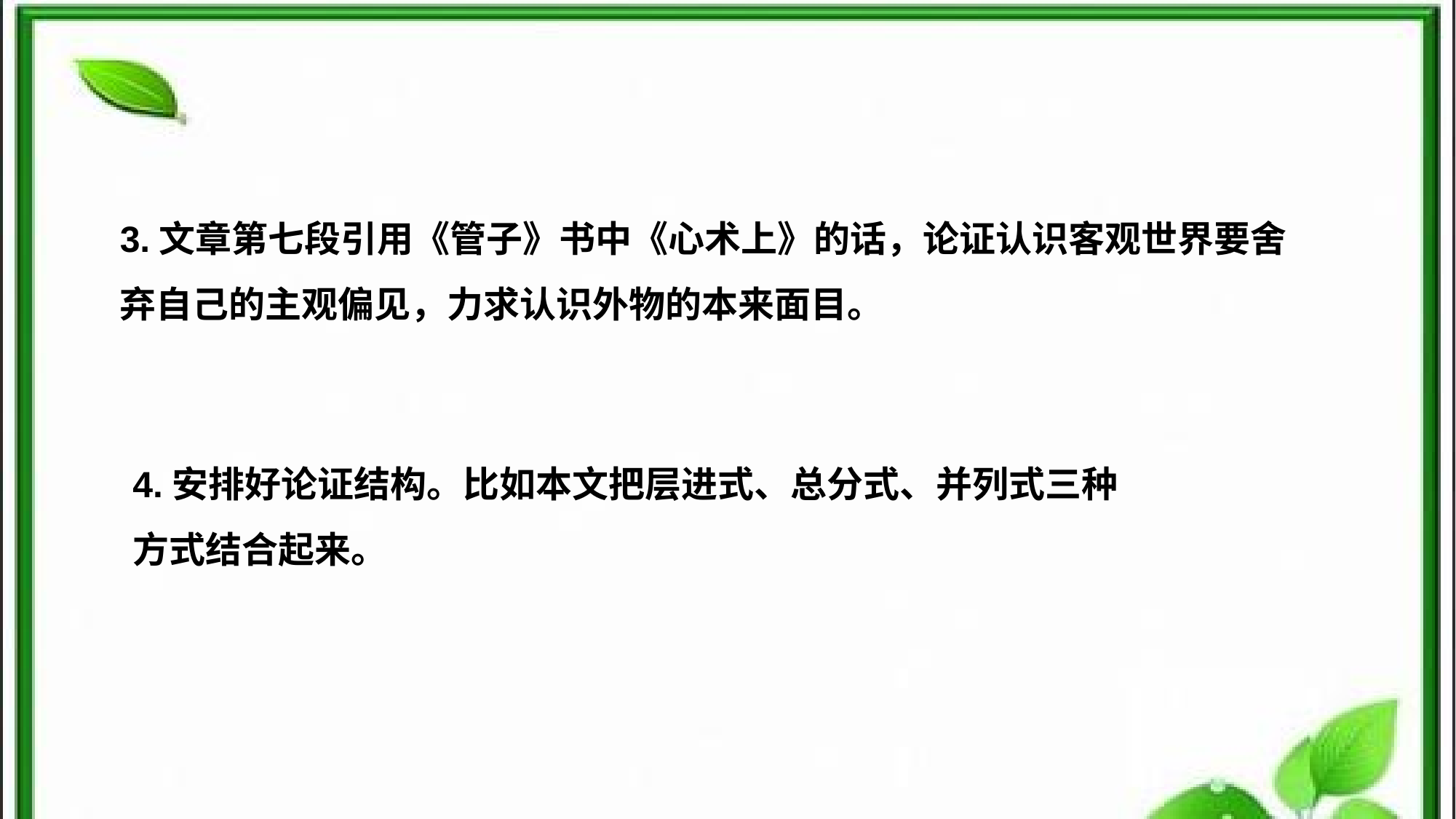

3.文章第七段引用《管子》书中《心术上》的话，论证认识客观世界要舍弃自己的主观偏见，力求认识外物的本来面目。
4.安排好论证结构。比如本文把层进式、总分式、并列式三种方式结合起来。